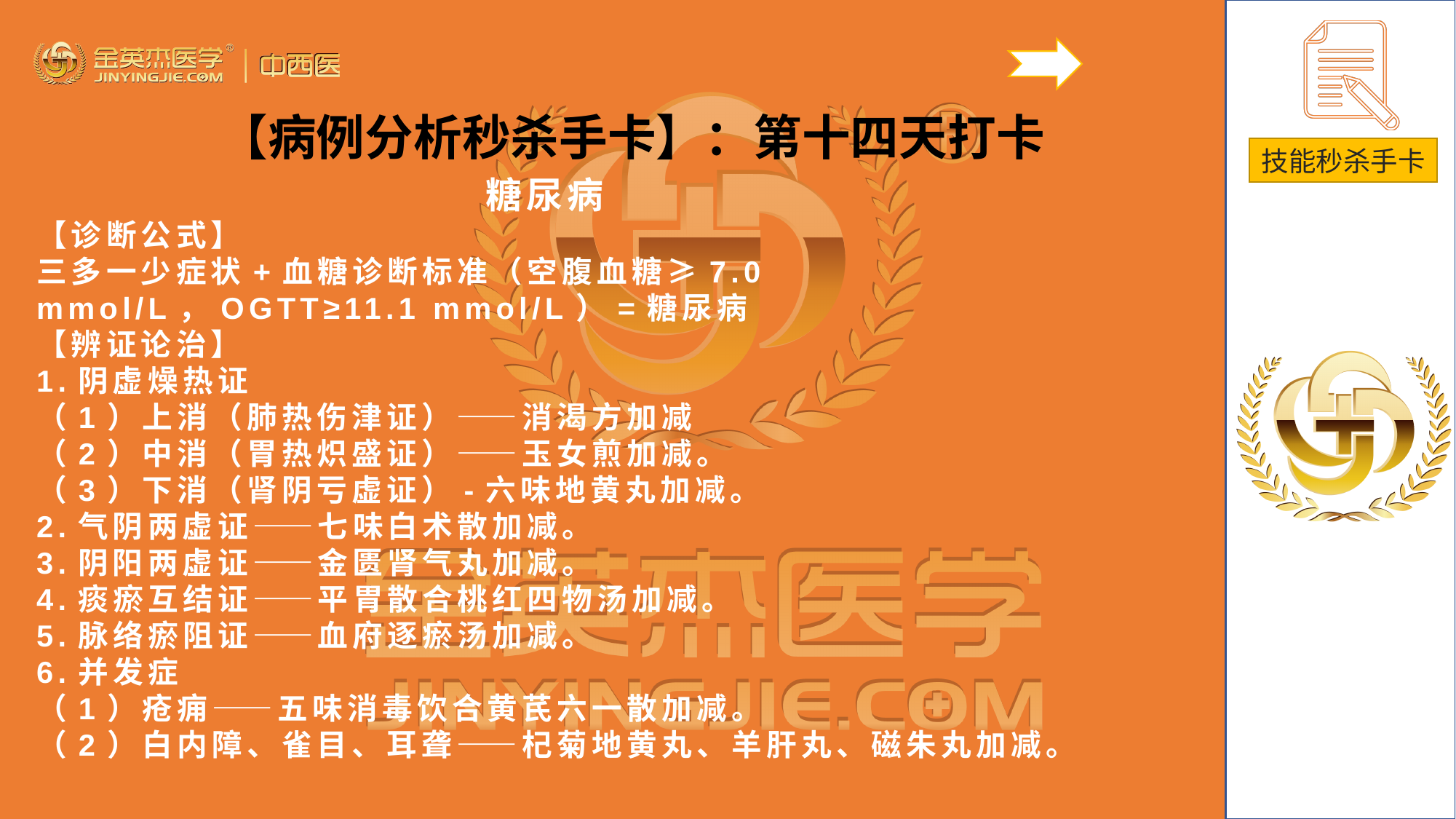

【病例分析秒杀手卡】：第十四天打卡
糖尿病
【诊断公式】
三多一少症状+血糖诊断标准（空腹血糖≥7.0 mmol/L，OGTT≥11.1 mmol/L）=糖尿病
【辨证论治】
1.阴虚燥热证
（1）上消（肺热伤津证）——消渴方加减
（2）中消（胃热炽盛证）——玉女煎加减。
（3）下消（肾阴亏虚证）-六味地黄丸加减。
2.气阴两虚证——七味白术散加减。
3.阴阳两虚证——金匮肾气丸加减。
4.痰瘀互结证——平胃散合桃红四物汤加减。
5.脉络瘀阻证——血府逐瘀汤加减。
6.并发症
（1）疮痈——五味消毒饮合黄芪六一散加减。
（2）白内障、雀目、耳聋——杞菊地黄丸、羊肝丸、磁朱丸加减。